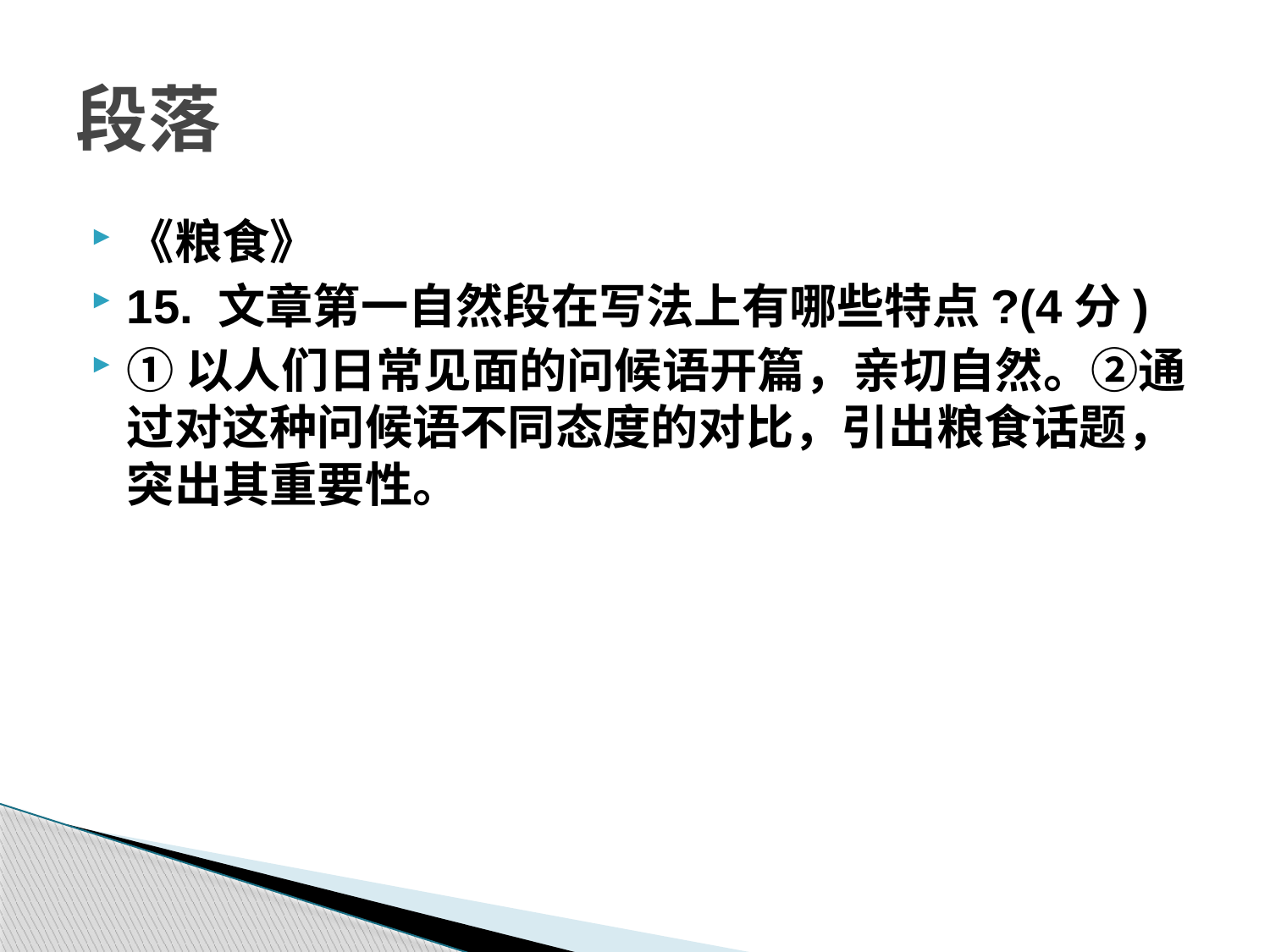

# 段落
《粮食》
15. 文章第一自然段在写法上有哪些特点?(4分)
①以人们日常见面的问候语开篇，亲切自然。②通过对这种问候语不同态度的对比，引出粮食话题，突出其重要性。